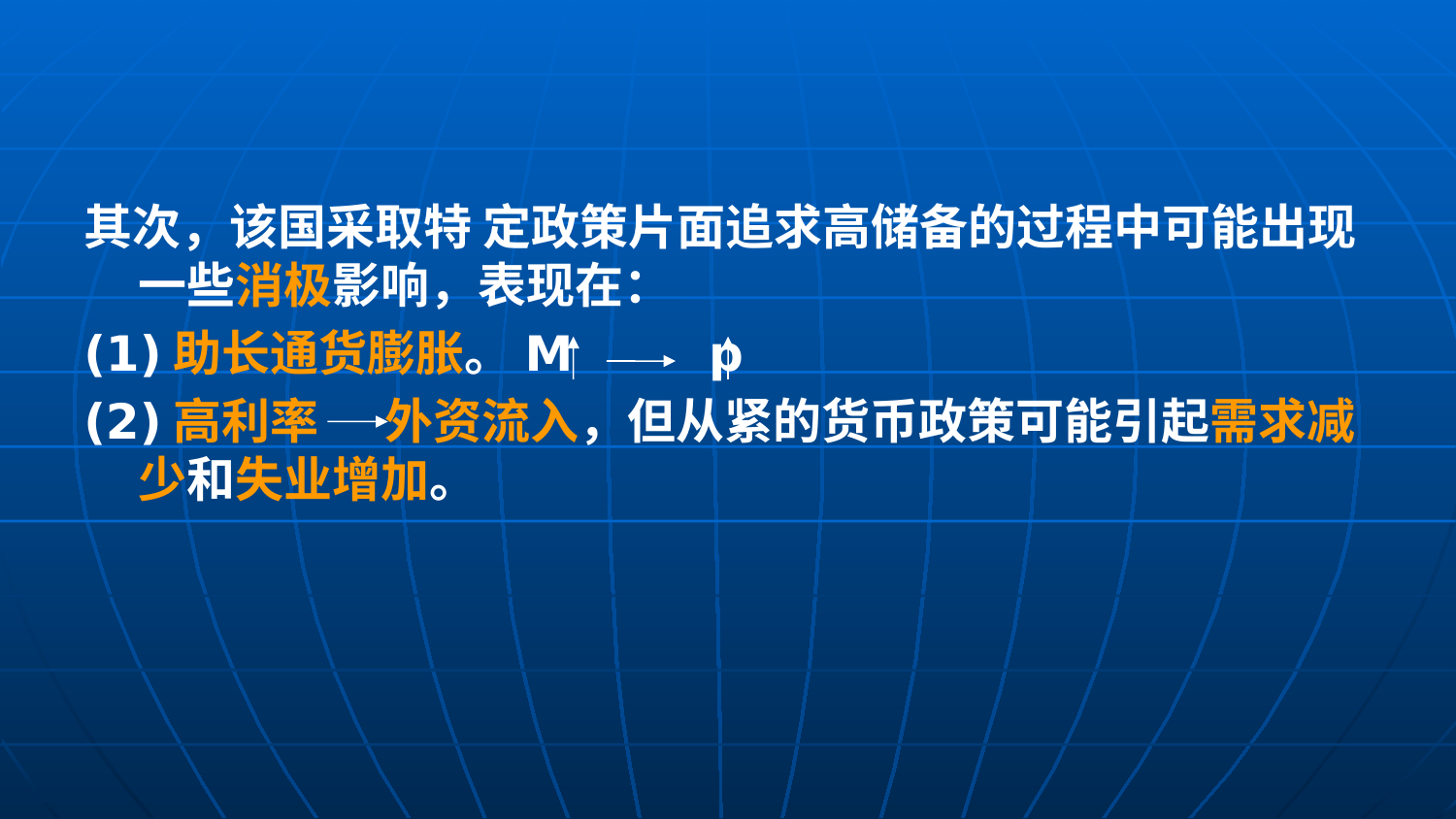

其次，该国采取特 定政策片面追求高储备的过程中可能出现一些消极影响，表现在：
(1)助长通货膨胀。M        p
(2)高利率      外资流入，但从紧的货币政策可能引起需求减少和失业增加。